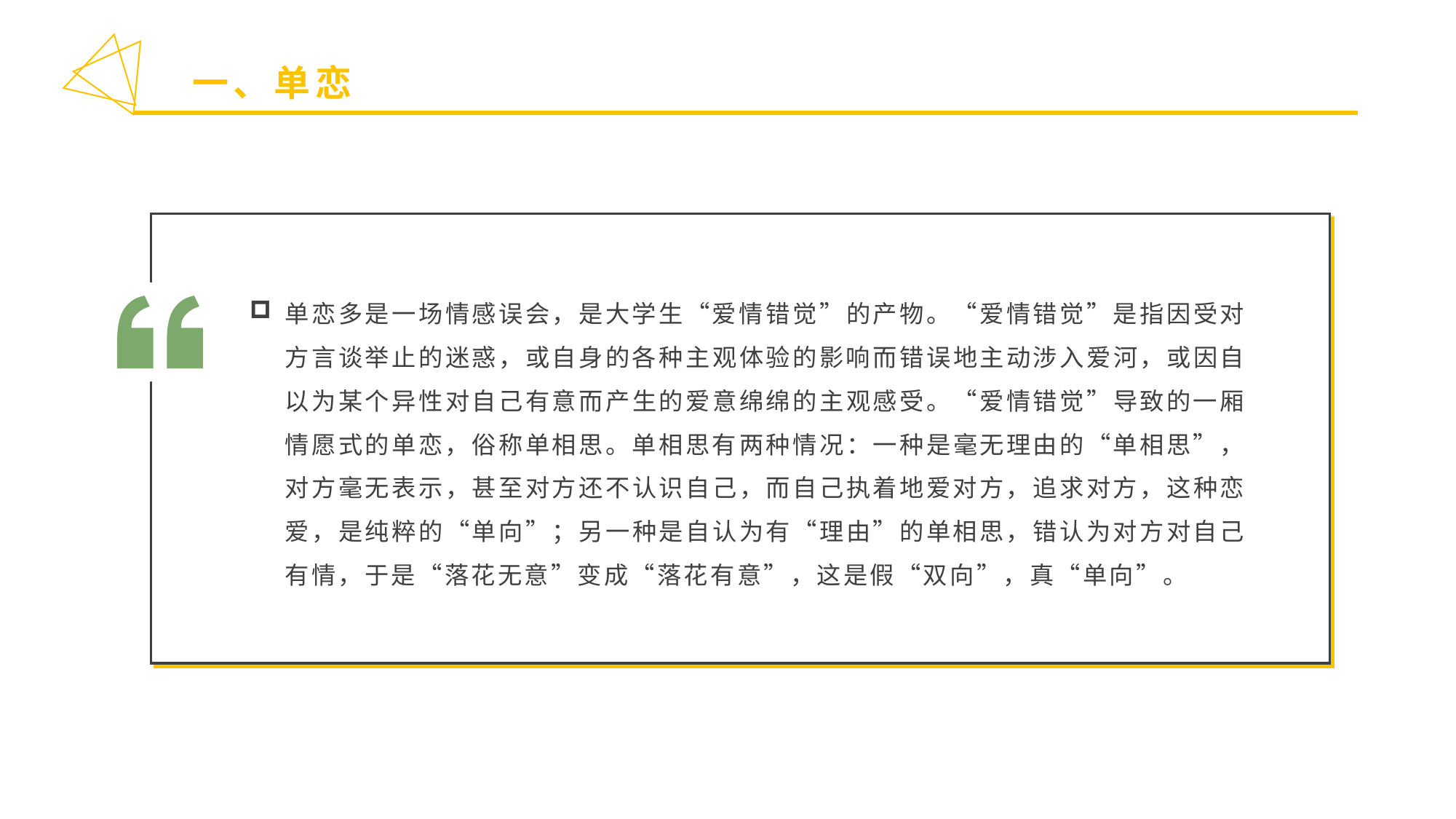

一、单恋

单恋多是一场情感误会，是大学生“爱情错觉”的产物。“爱情错觉”是指因受对方言谈举止的迷惑，或自身的各种主观体验的影响而错误地主动涉入爱河，或因自以为某个异性对自己有意而产生的爱意绵绵的主观感受。“爱情错觉”导致的一厢情愿式的单恋，俗称单相思。单相思有两种情况：一种是毫无理由的“单相思”，对方毫无表示，甚至对方还不认识自己，而自己执着地爱对方，追求对方，这种恋爱，是纯粹的“单向”；另一种是自认为有“理由”的单相思，错认为对方对自己有情，于是“落花无意”变成“落花有意”，这是假“双向”，真“单向”。